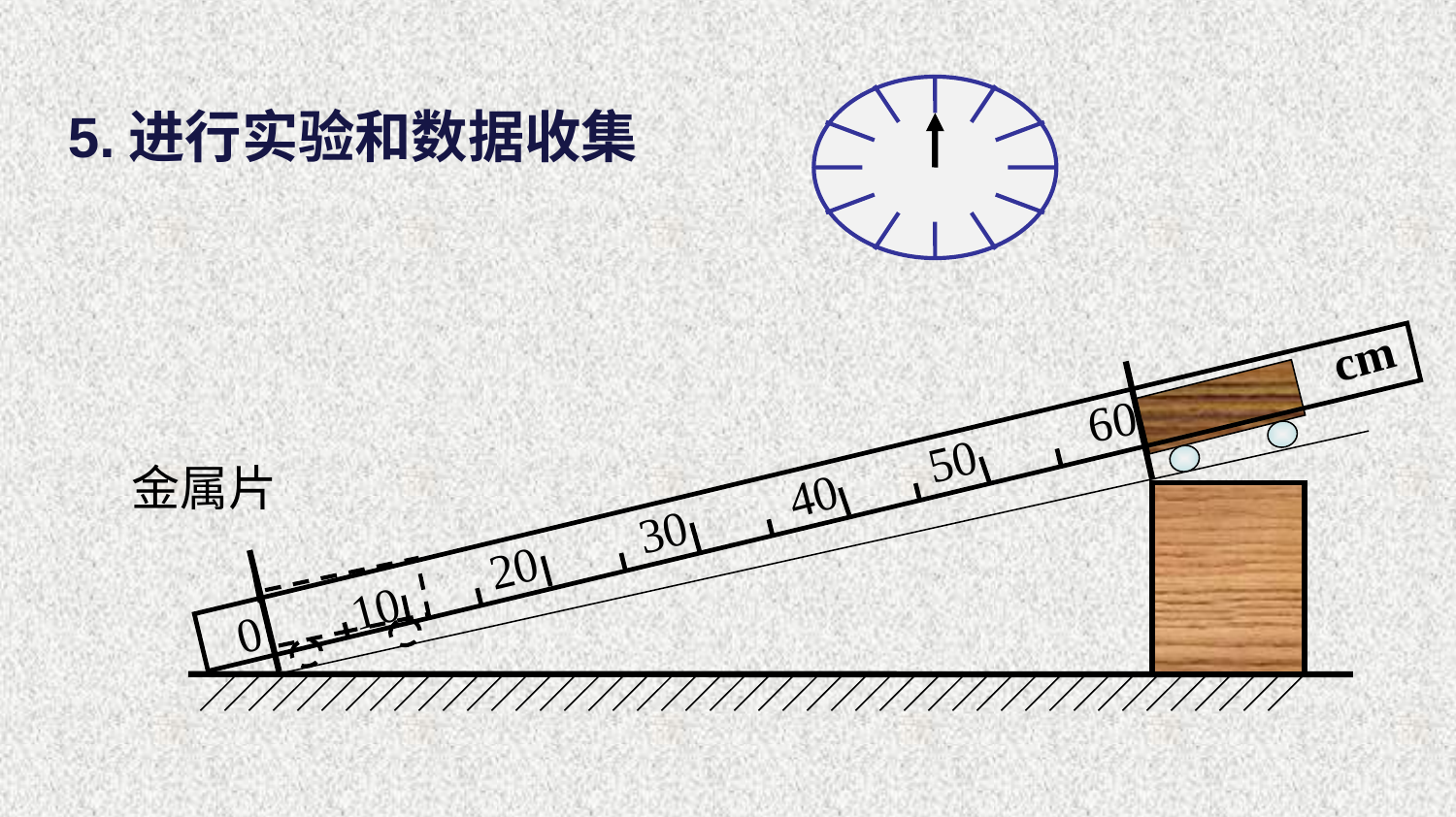

5.进行实验和数据收集

cm
60
50

40

30
20
10

0

金属片